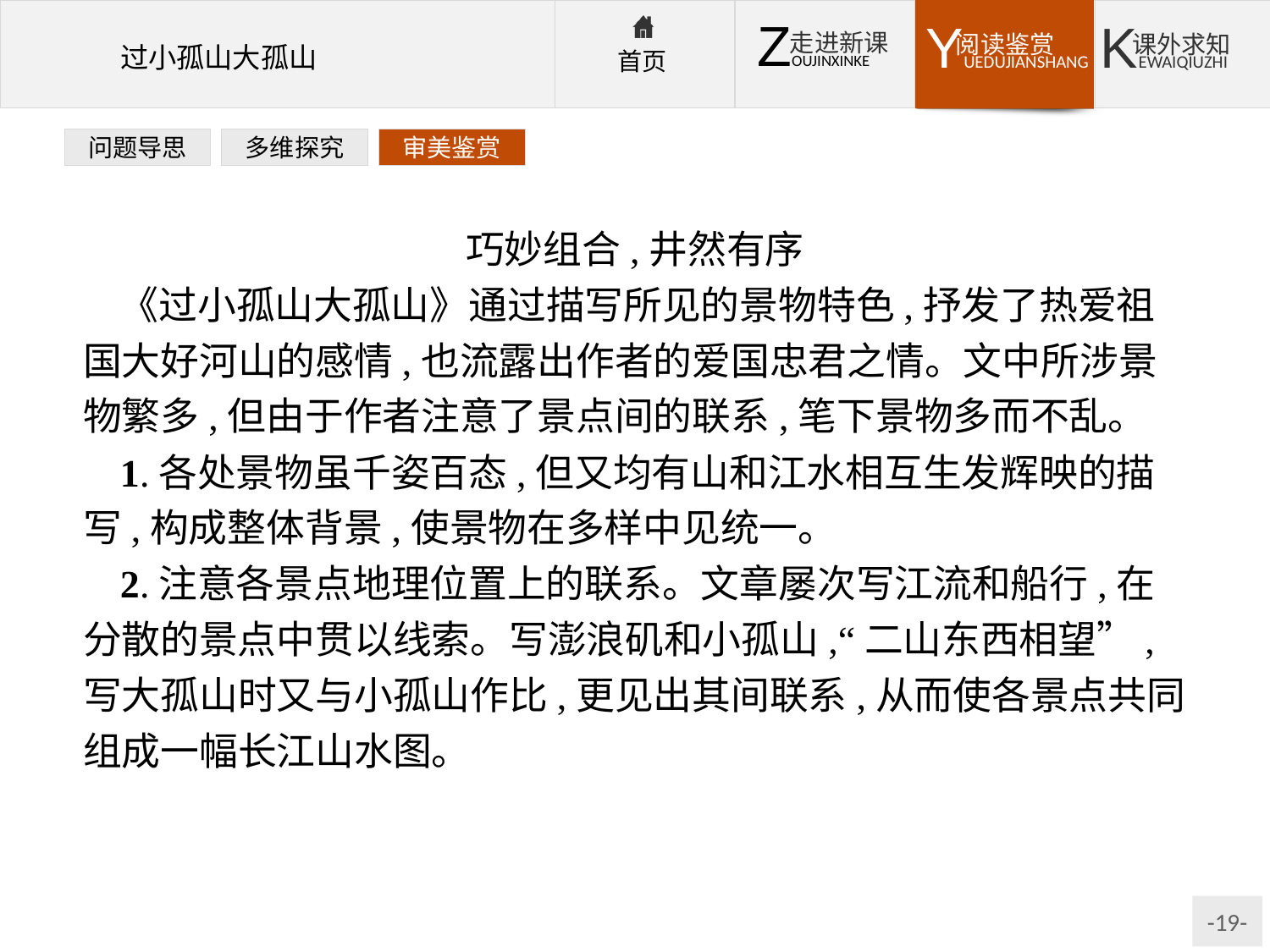

问题导思
多维探究
审美鉴赏
巧妙组合,井然有序
《过小孤山大孤山》通过描写所见的景物特色,抒发了热爱祖国大好河山的感情,也流露出作者的爱国忠君之情。文中所涉景物繁多,但由于作者注意了景点间的联系,笔下景物多而不乱。
1.各处景物虽千姿百态,但又均有山和江水相互生发辉映的描写,构成整体背景,使景物在多样中见统一。
2.注意各景点地理位置上的联系。文章屡次写江流和船行,在分散的景点中贯以线索。写澎浪矶和小孤山,“二山东西相望”,写大孤山时又与小孤山作比,更见出其间联系,从而使各景点共同组成一幅长江山水图。